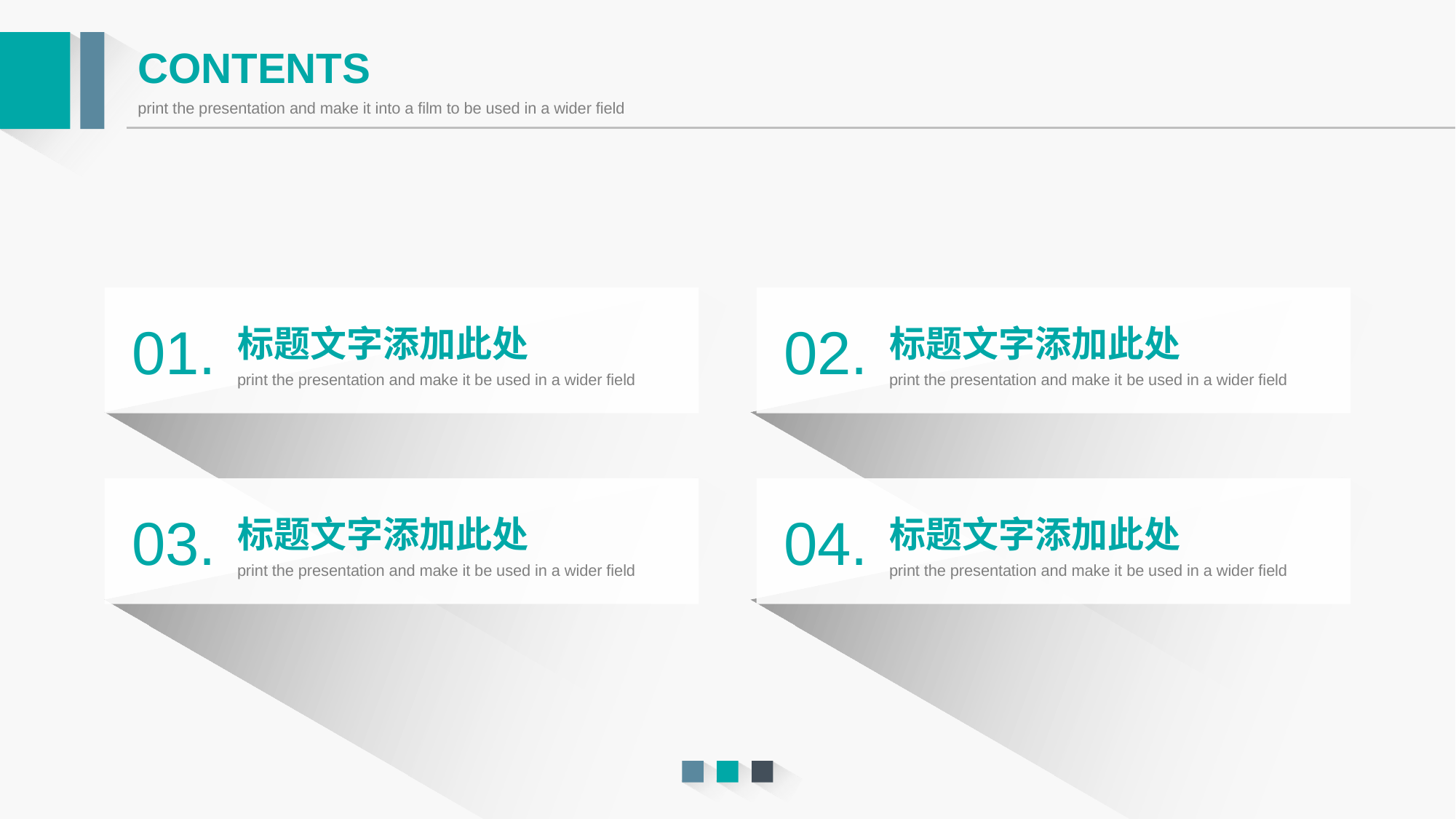

CONTENTS
print the presentation and make it into a film to be used in a wider field

01.
标题文字添加此处
print the presentation and make it be used in a wider field

02.
标题文字添加此处
print the presentation and make it be used in a wider field

03.
标题文字添加此处
print the presentation and make it be used in a wider field

04.
标题文字添加此处
print the presentation and make it be used in a wider field